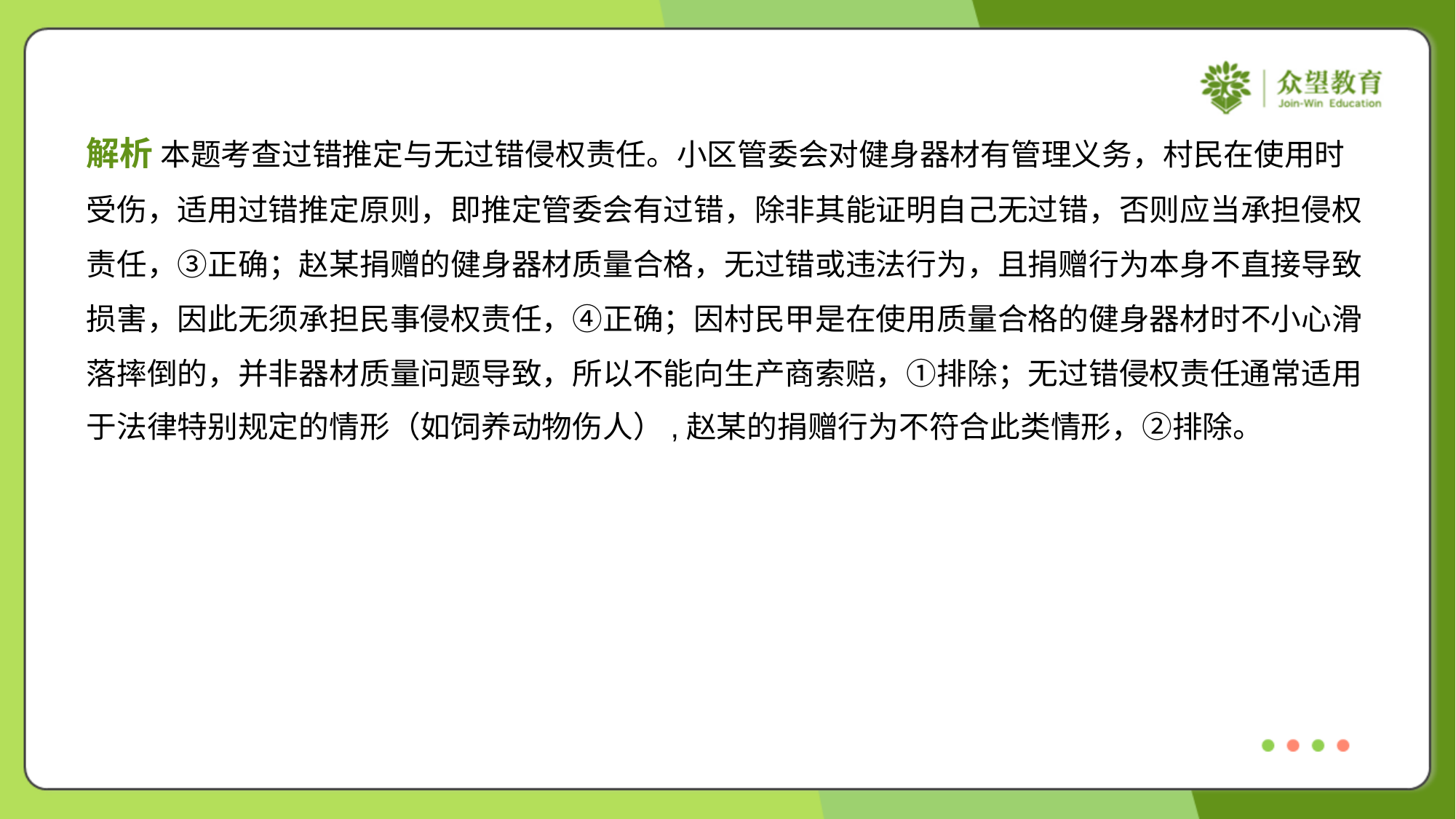

解析 本题考查过错推定与无过错侵权责任。小区管委会对健身器材有管理义务，村民在使用时
受伤，适用过错推定原则，即推定管委会有过错，除非其能证明自己无过错，否则应当承担侵权
责任，③正确；赵某捐赠的健身器材质量合格，无过错或违法行为，且捐赠行为本身不直接导致
损害，因此无须承担民事侵权责任，④正确；因村民甲是在使用质量合格的健身器材时不小心滑
落摔倒的，并非器材质量问题导致，所以不能向生产商索赔，①排除；无过错侵权责任通常适用
于法律特别规定的情形（如饲养动物伤人）,赵某的捐赠行为不符合此类情形，②排除。